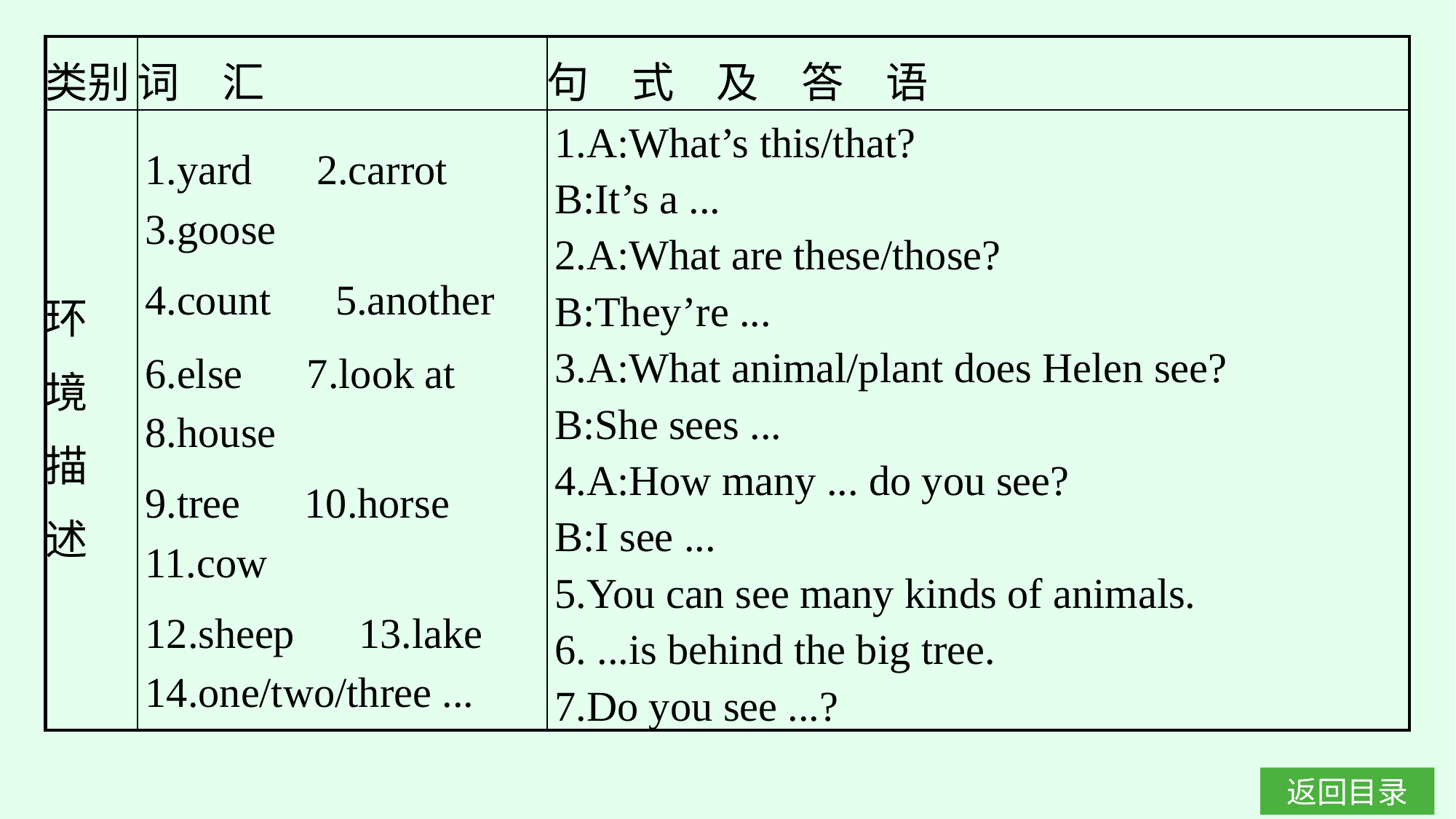

| 类别 | 词　汇 | 句　式　及　答　语 |
| --- | --- | --- |
| 环 境 描 述 | 1.yard　2.carrot　3.goose 4.count　5.another 6.else　7.look at　8.house 9.tree　10.horse　11.cow 12.sheep　13.lake 14.one/two/three ... | 1.A:What’s this/that? B:It’s a ... 2.A:What are these/those? B:They’re ... 3.A:What animal/plant does Helen see? B:She sees ... 4.A:How many ... do you see? B:I see ... 5.You can see many kinds of animals. 6. ...is behind the big tree. 7.Do you see ...? |